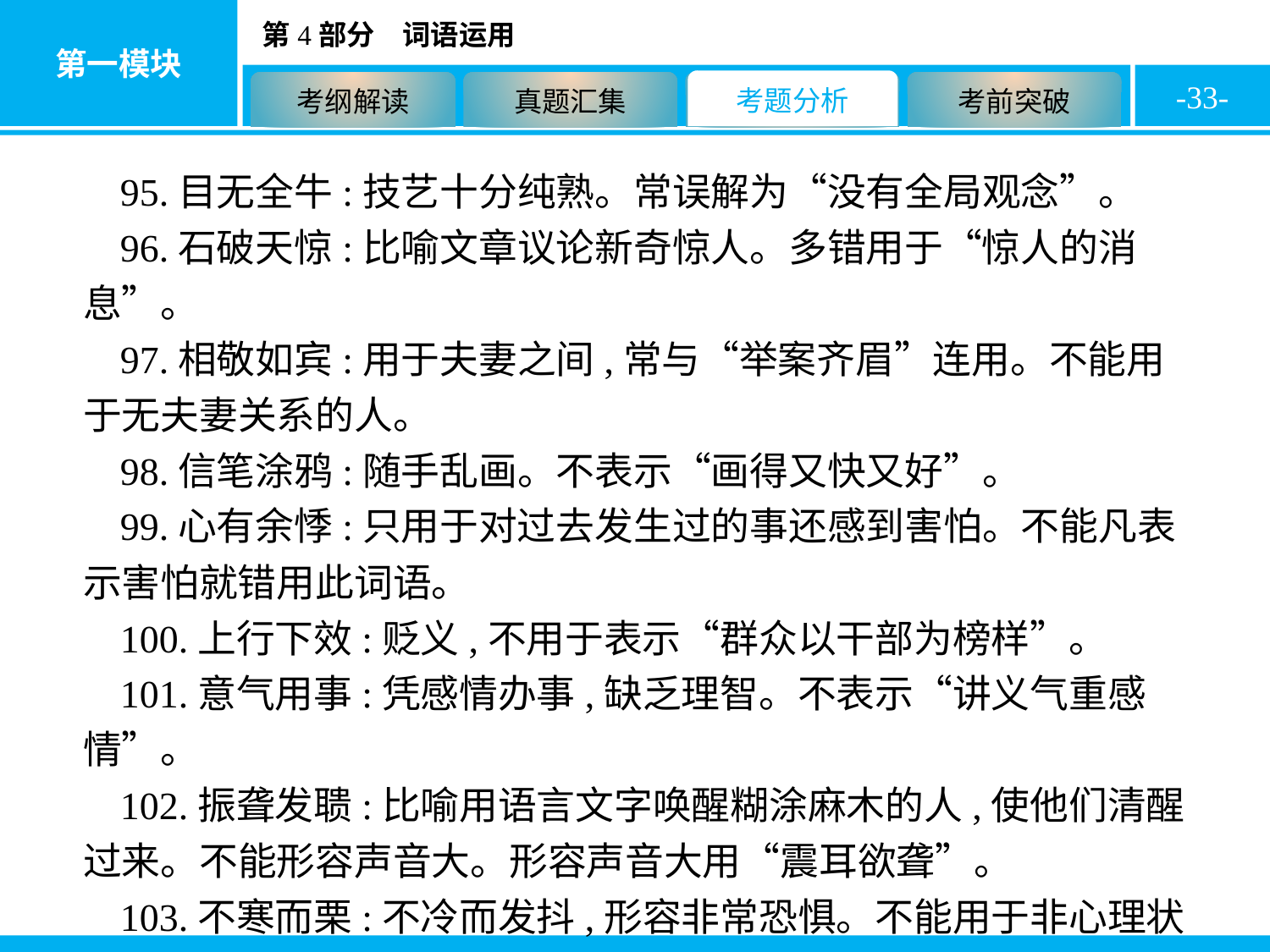

-33-
95.目无全牛:技艺十分纯熟。常误解为“没有全局观念”。
96.石破天惊:比喻文章议论新奇惊人。多错用于“惊人的消息”。
97.相敬如宾:用于夫妻之间,常与“举案齐眉”连用。不能用于无夫妻关系的人。
98.信笔涂鸦:随手乱画。不表示“画得又快又好”。
99.心有余悸:只用于对过去发生过的事还感到害怕。不能凡表示害怕就错用此词语。
100.上行下效:贬义,不用于表示“群众以干部为榜样”。
101.意气用事:凭感情办事,缺乏理智。不表示“讲义气重感情”。
102.振聋发聩:比喻用语言文字唤醒糊涂麻木的人,使他们清醒过来。不能形容声音大。形容声音大用“震耳欲聋”。
103.不寒而栗:不冷而发抖,形容非常恐惧。不能用于非心理状态。